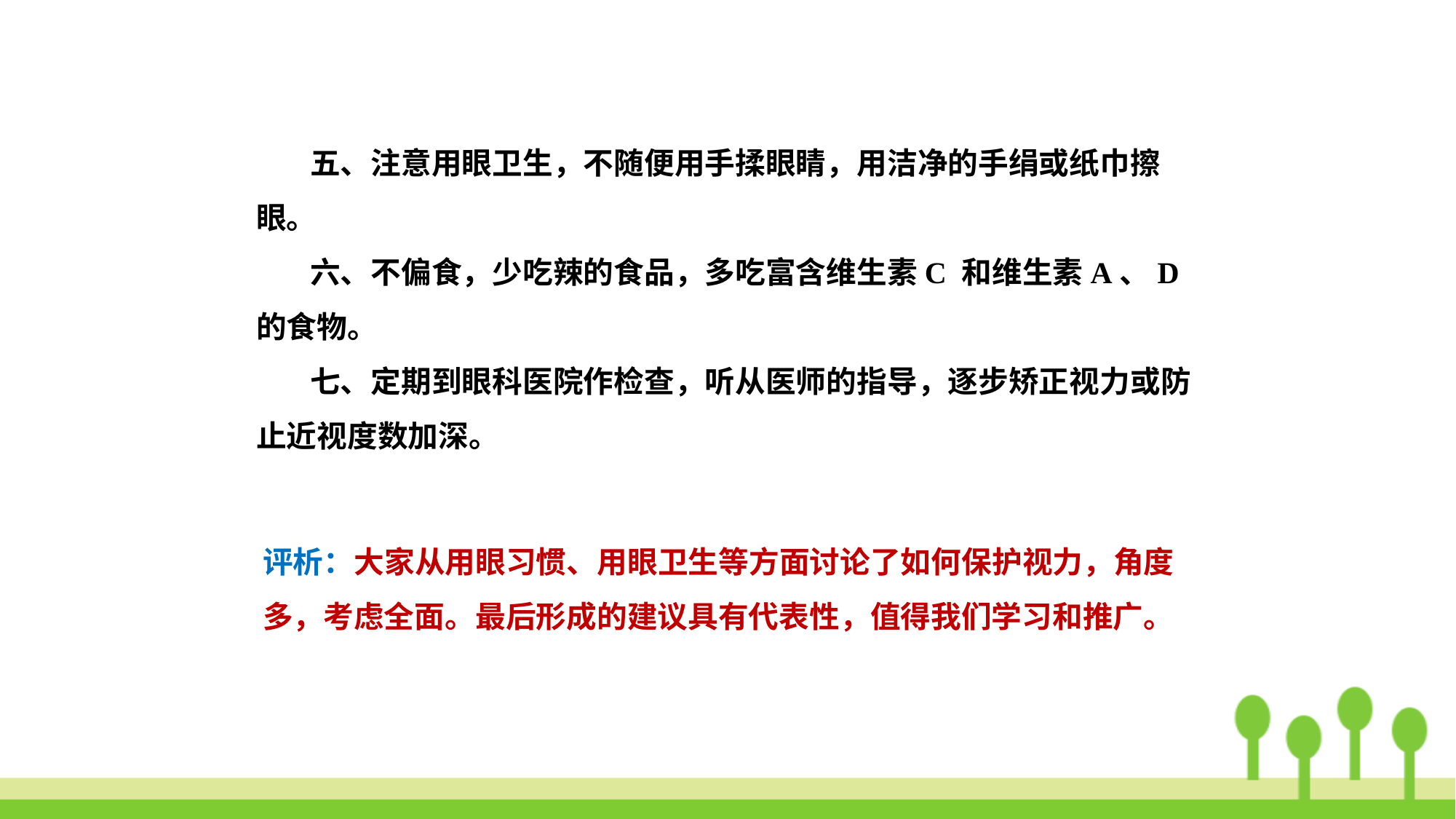

五、注意用眼卫生，不随便用手揉眼睛，用洁净的手绢或纸巾擦眼。
六、不偏食，少吃辣的食品，多吃富含维生素C 和维生素A、D 的食物。
七、定期到眼科医院作检查，听从医师的指导，逐步矫正视力或防止近视度数加深。
评析：大家从用眼习惯、用眼卫生等方面讨论了如何保护视力，角度多，考虑全面。最后形成的建议具有代表性，值得我们学习和推广。